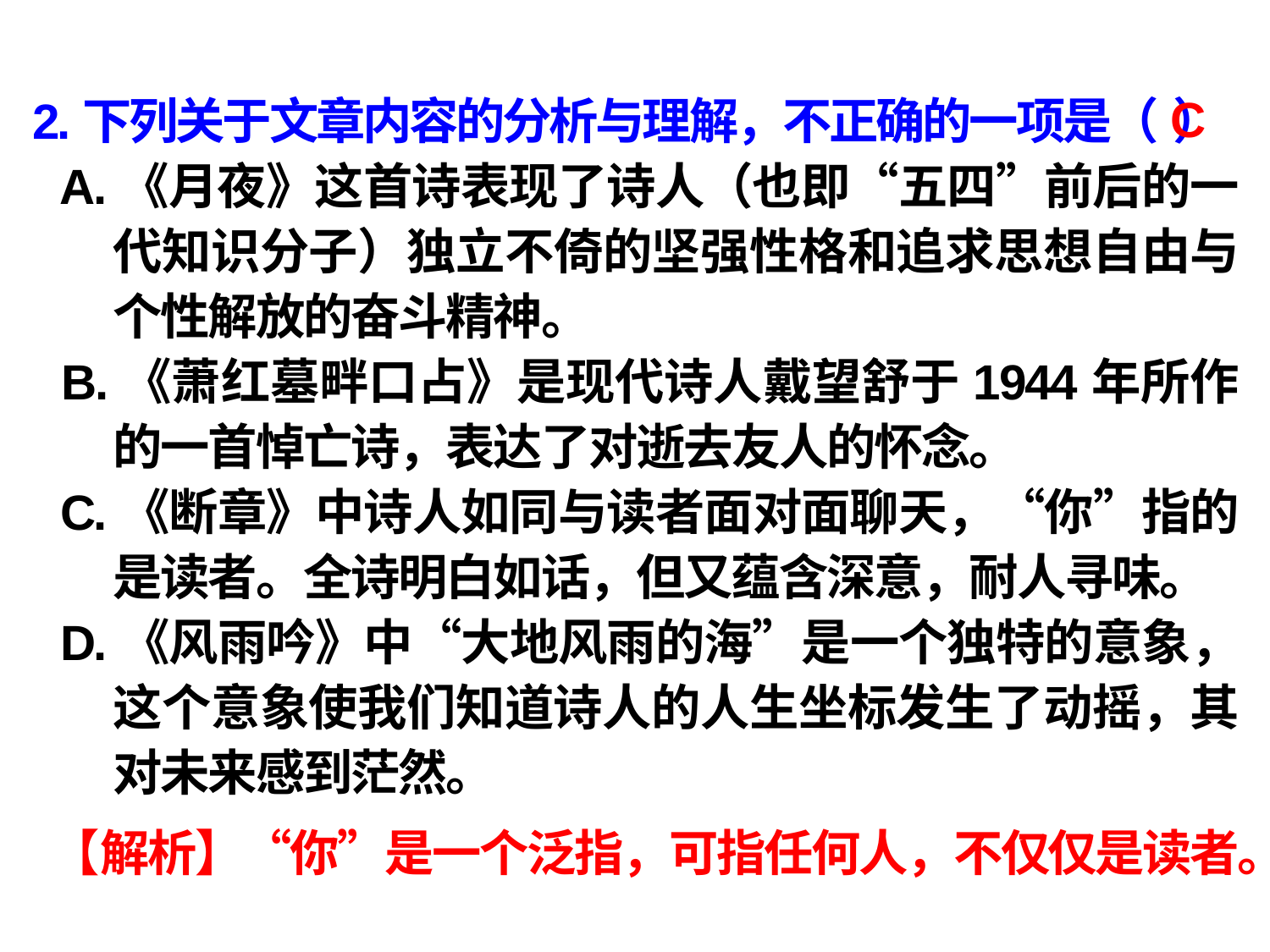

2.下列关于文章内容的分析与理解，不正确的一项是（  ）
  A.《月夜》这首诗表现了诗人（也即“五四”前后的一代知识分子）独立不倚的坚强性格和追求思想自由与个性解放的奋斗精神。
  B.《萧红墓畔口占》是现代诗人戴望舒于1944年所作的一首悼亡诗，表达了对逝去友人的怀念。
  C.《断章》中诗人如同与读者面对面聊天，“你”指的是读者。全诗明白如话，但又蕴含深意，耐人寻味。
  D.《风雨吟》中“大地风雨的海”是一个独特的意象，这个意象使我们知道诗人的人生坐标发生了动摇，其对未来感到茫然。
C
【解析】“你”是一个泛指，可指任何人，不仅仅是读者。